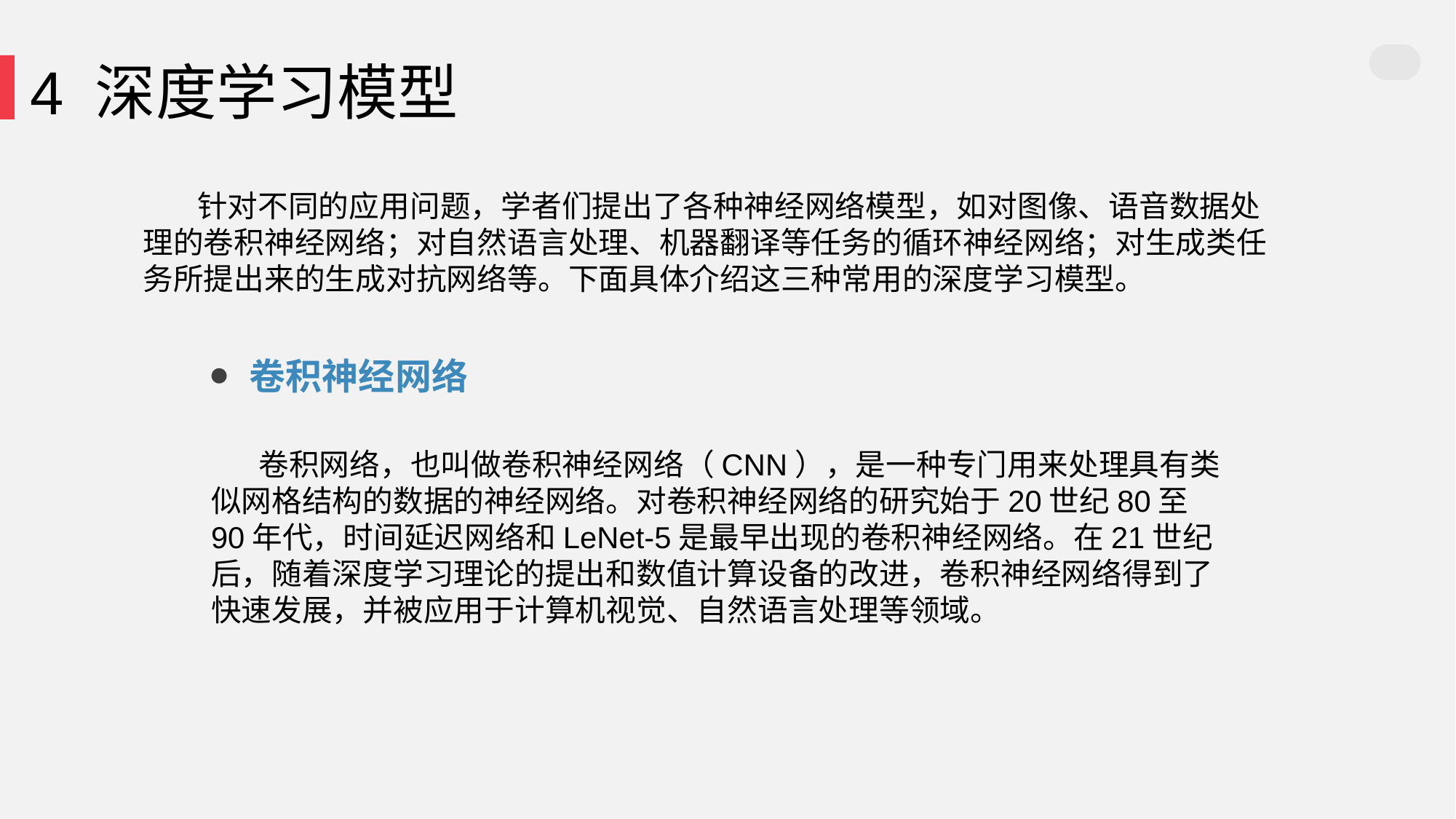

4 深度学习模型
       针对不同的应用问题，学者们提出了各种神经网络模型，如对图像、语音数据处理的卷积神经网络；对自然语言处理、机器翻译等任务的循环神经网络；对生成类任务所提出来的生成对抗网络等。下面具体介绍这三种常用的深度学习模型。
卷积神经网络

      卷积网络，也叫做卷积神经网络（CNN），是一种专门用来处理具有类似网格结构的数据的神经网络。对卷积神经网络的研究始于20世纪80至90年代，时间延迟网络和LeNet-5是最早出现的卷积神经网络。在21世纪后，随着深度学习理论的提出和数值计算设备的改进，卷积神经网络得到了快速发展，并被应用于计算机视觉、自然语言处理等领域。